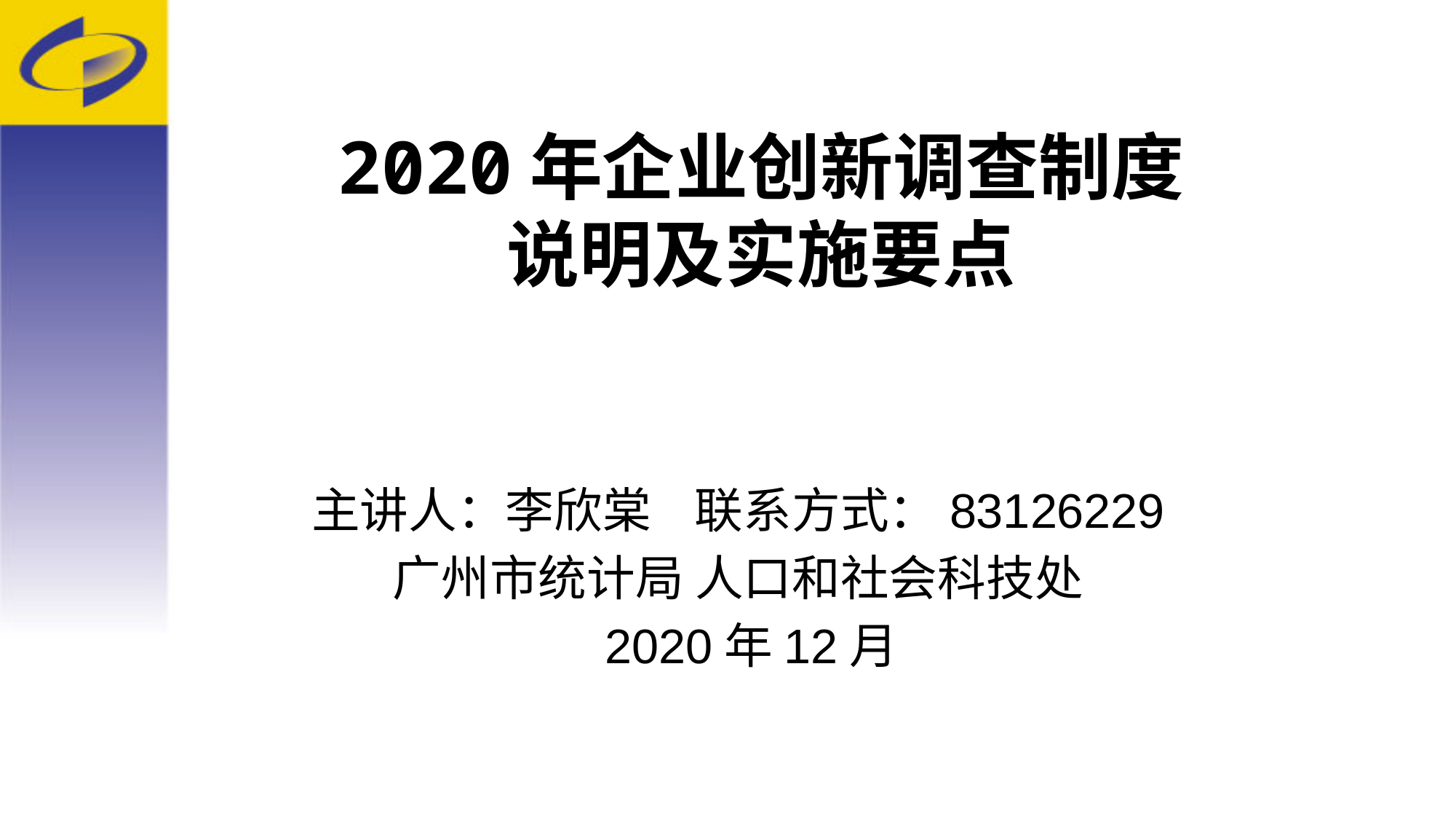

# 2020年企业创新调查制度 说明及实施要点

主讲人：李欣棠    联系方式：83126229
广州市统计局 人口和社会科技处
  2020年12月
1